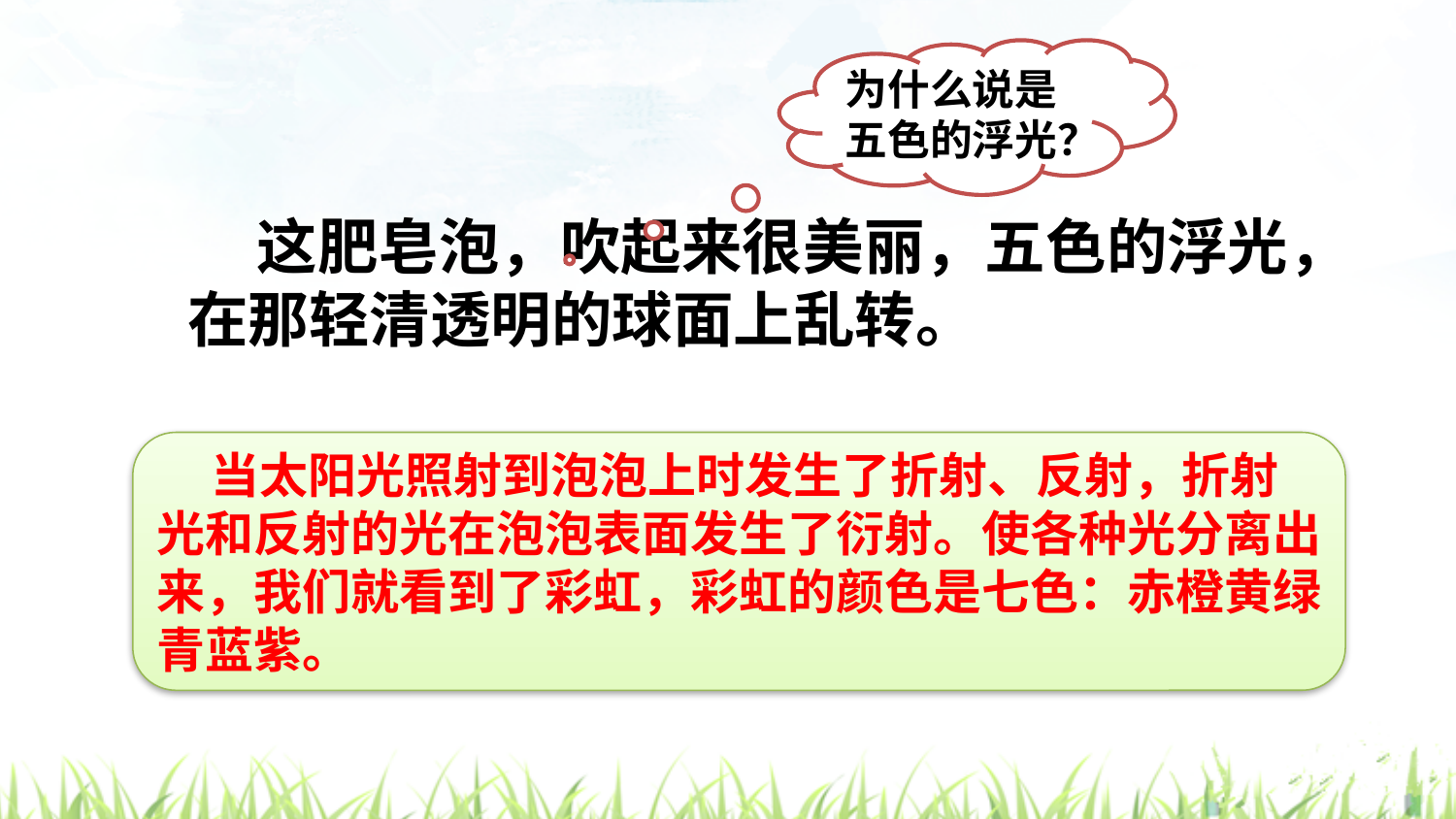

为什么说是五色的浮光？
    这肥皂泡，吹起来很美丽，五色的浮光，在那轻清透明的球面上乱转。
    当太阳光照射到泡泡上时发生了折射、反射，折射光和反射的光在泡泡表面发生了衍射。使各种光分离出来，我们就看到了彩虹，彩虹的颜色是七色：赤橙黄绿青蓝紫。